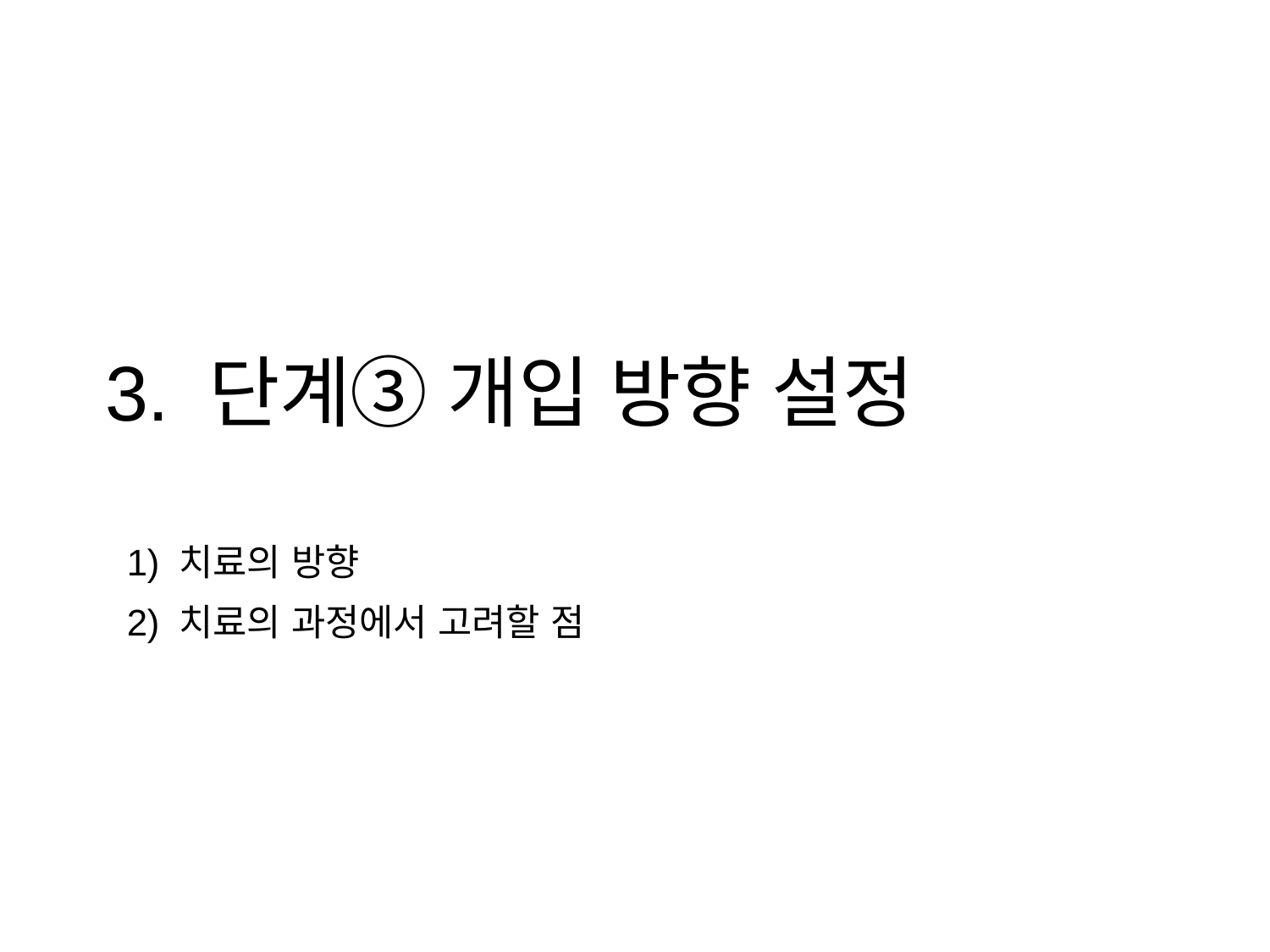

3. 단계③ 개입 방향 설정

1) 치료의 방향
2) 치료의 과정에서 고려할 점